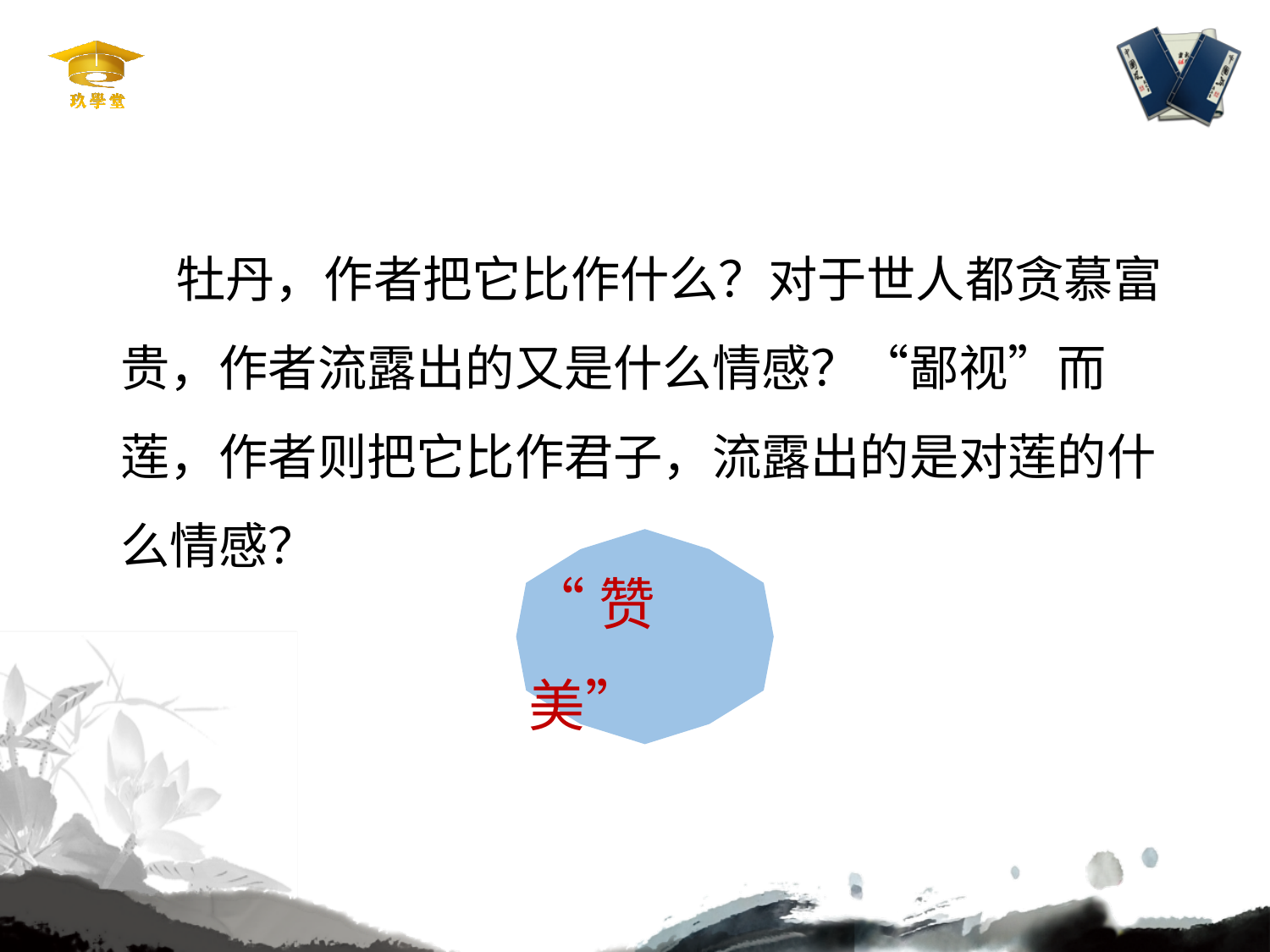

牡丹，作者把它比作什么？对于世人都贪慕富贵，作者流露出的又是什么情感？“鄙视”而莲，作者则把它比作君子，流露出的是对莲的什么情感？
“赞美”